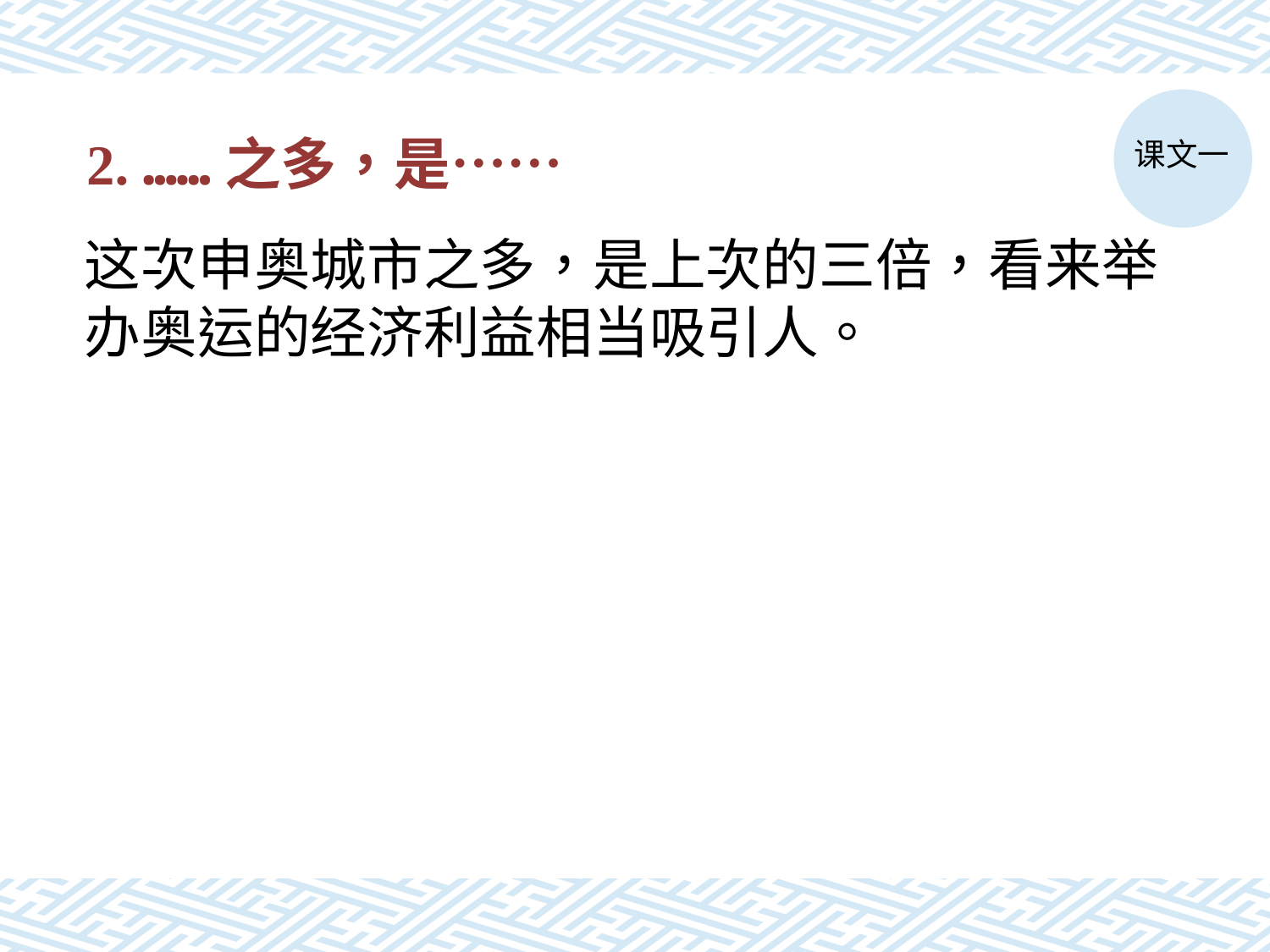

课文一
# 2. ……之多，是……
这次申奥城市之多，是上次的三倍，看来举办奥运的经济利益相当吸引人。